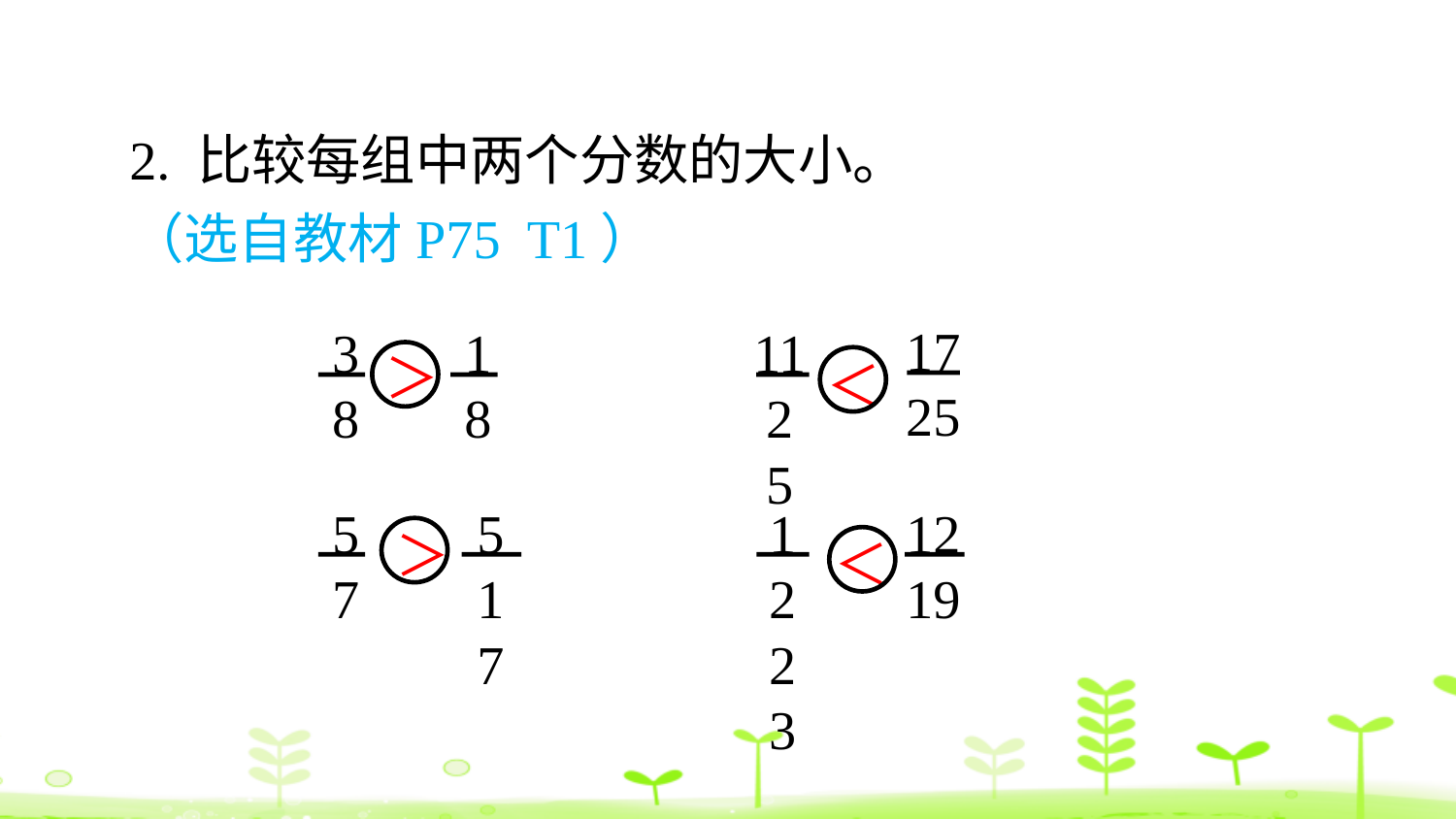

2. 比较每组中两个分数的大小。
（选自教材P75  T1）
11
25

3
8

1
8

17
25
＞

＜

5
17

5
7

12
23

12
19

＞

＜